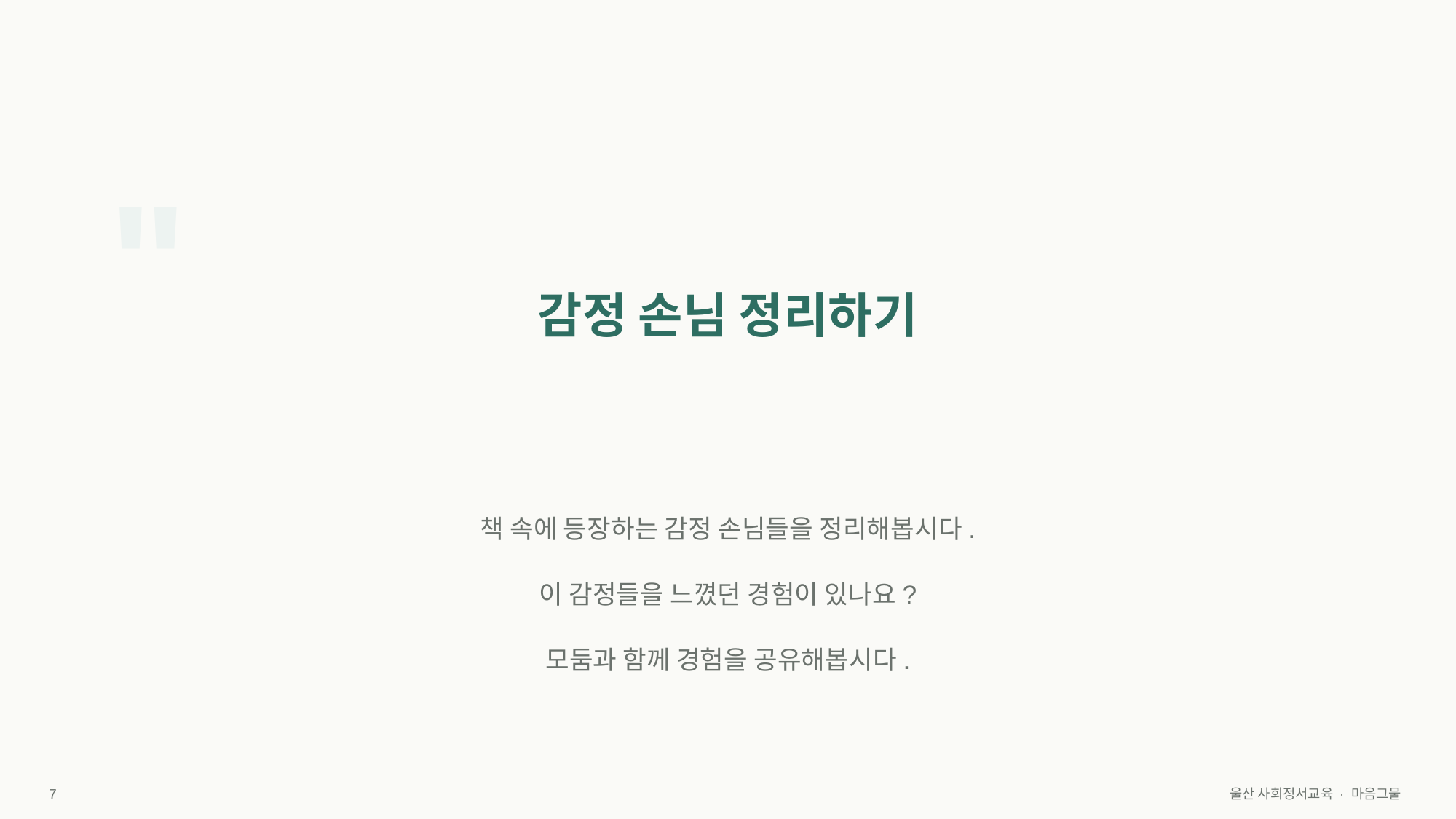

"
감정 손님 정리하기
책 속에 등장하는 감정 손님들을 정리해봅시다.
이 감정들을 느꼈던 경험이 있나요?
모둠과 함께 경험을 공유해봅시다.
7
울산 사회정서교육 · 마음그물